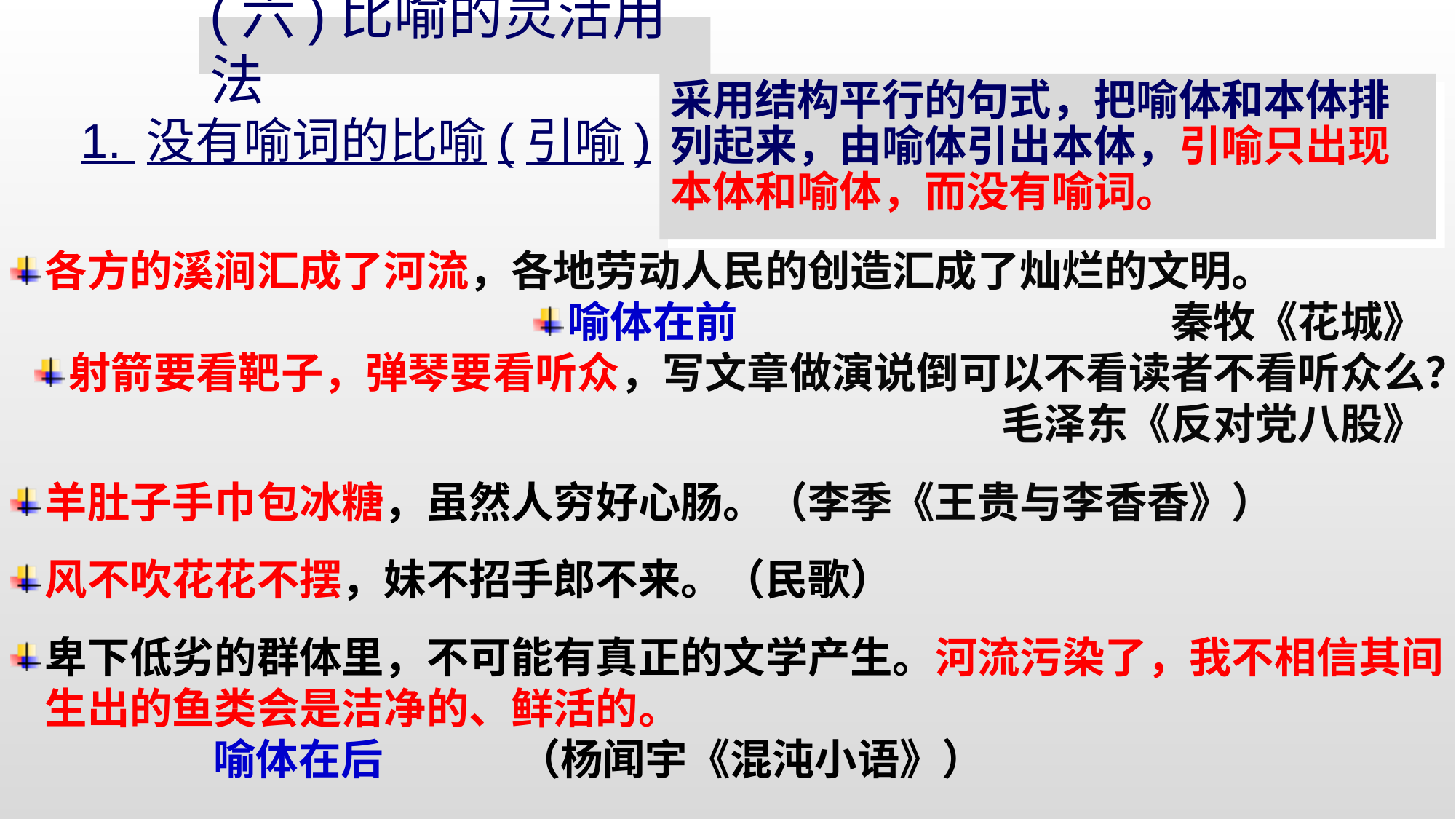

(六)比喻的灵活用法
采用结构平行的句式，把喻体和本体排列起来，由喻体引出本体，引喻只出现本体和喻体，而没有喻词。
1. 没有喻词的比喻(引喻)
各方的溪涧汇成了河流，各地劳动人民的创造汇成了灿烂的文明。
喻体在前　　　　　　　　　　 秦牧《花城》
射箭要看靶子，弹琴要看听众，写文章做演说倒可以不看读者不看听众么？                 毛泽东《反对党八股》
羊肚子手巾包冰糖，虽然人穷好心肠。（李季《王贵与李香香》）
风不吹花花不摆，妹不招手郎不来。（民歌）
卑下低劣的群体里，不可能有真正的文学产生。河流污染了，我不相信其间生出的鱼类会是洁净的、鲜活的。
                    喻体在后              （杨闻宇《混沌小语》）